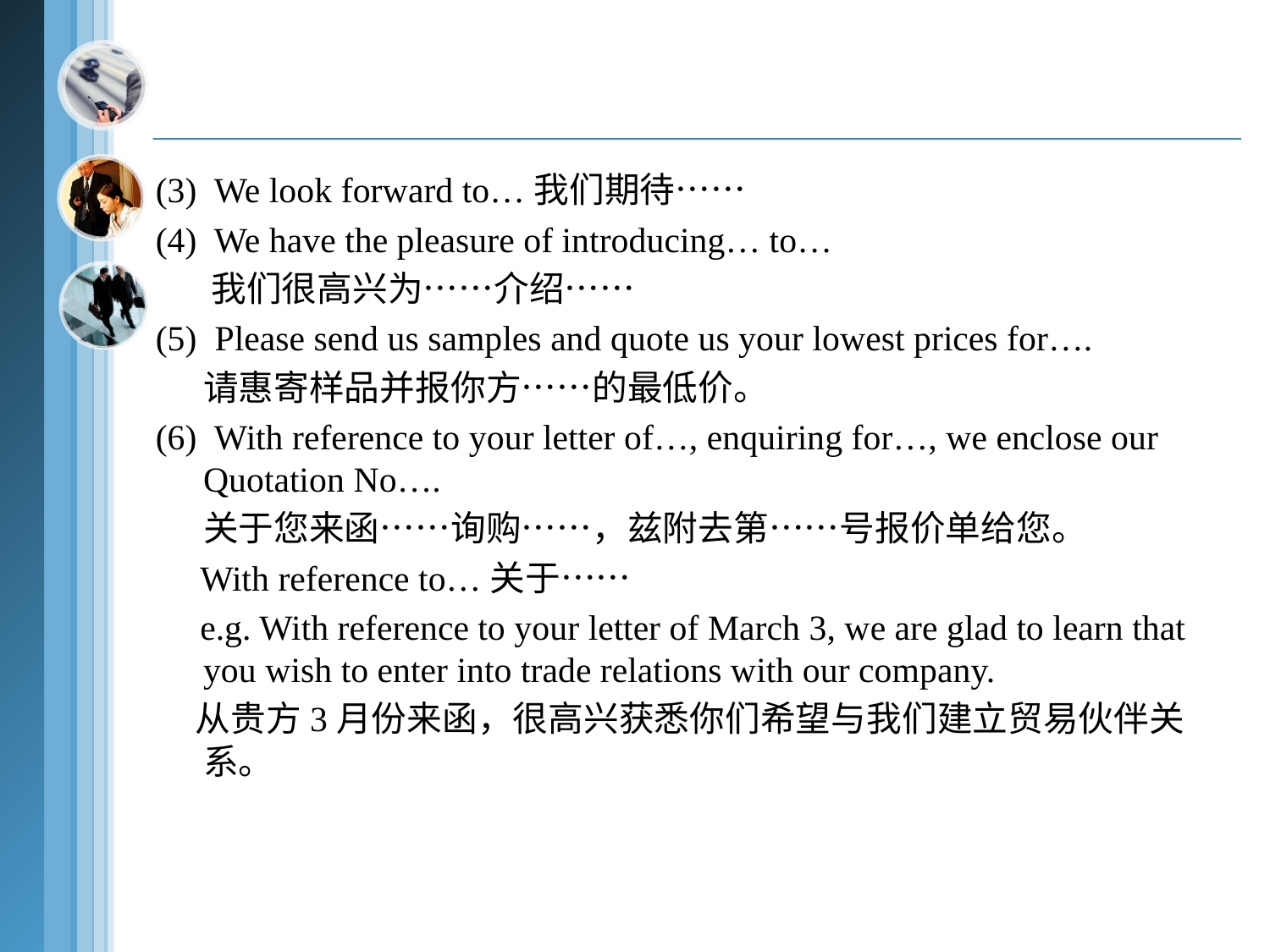

(3)  We look forward to…我们期待……
(4)  We have the pleasure of introducing… to…
      我们很高兴为……介绍……
(5)  Please send us samples and quote us your lowest prices for….
     请惠寄样品并报你方……的最低价。
(6)  With reference to your letter of…, enquiring for…, we enclose our Quotation No….
     关于您来函……询购……，兹附去第……号报价单给您。
     With reference to…关于……
     e.g. With reference to your letter of March 3, we are glad to learn that you wish to enter into trade relations with our company.
    从贵方3月份来函，很高兴获悉你们希望与我们建立贸易伙伴关系。